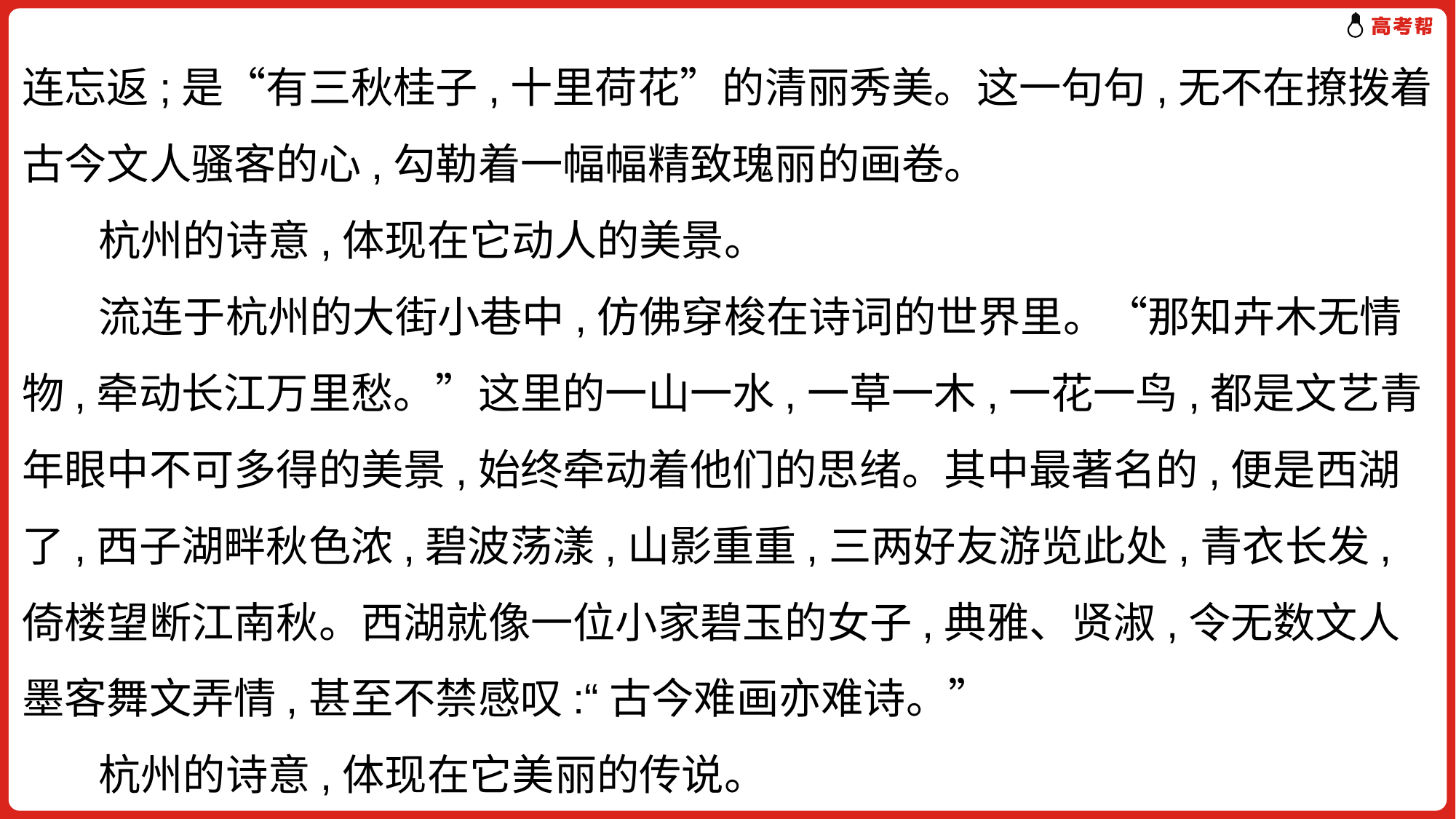

连忘返;是“有三秋桂子,十里荷花”的清丽秀美。这一句句,无不在撩拨着古今文人骚客的心,勾勒着一幅幅精致瑰丽的画卷。
       杭州的诗意,体现在它动人的美景。
       流连于杭州的大街小巷中,仿佛穿梭在诗词的世界里。“那知卉木无情物,牵动长江万里愁。”这里的一山一水,一草一木,一花一鸟,都是文艺青年眼中不可多得的美景,始终牵动着他们的思绪。其中最著名的,便是西湖了,西子湖畔秋色浓,碧波荡漾,山影重重,三两好友游览此处,青衣长发,倚楼望断江南秋。西湖就像一位小家碧玉的女子,典雅、贤淑,令无数文人墨客舞文弄情,甚至不禁感叹:“古今难画亦难诗。”
       杭州的诗意,体现在它美丽的传说。